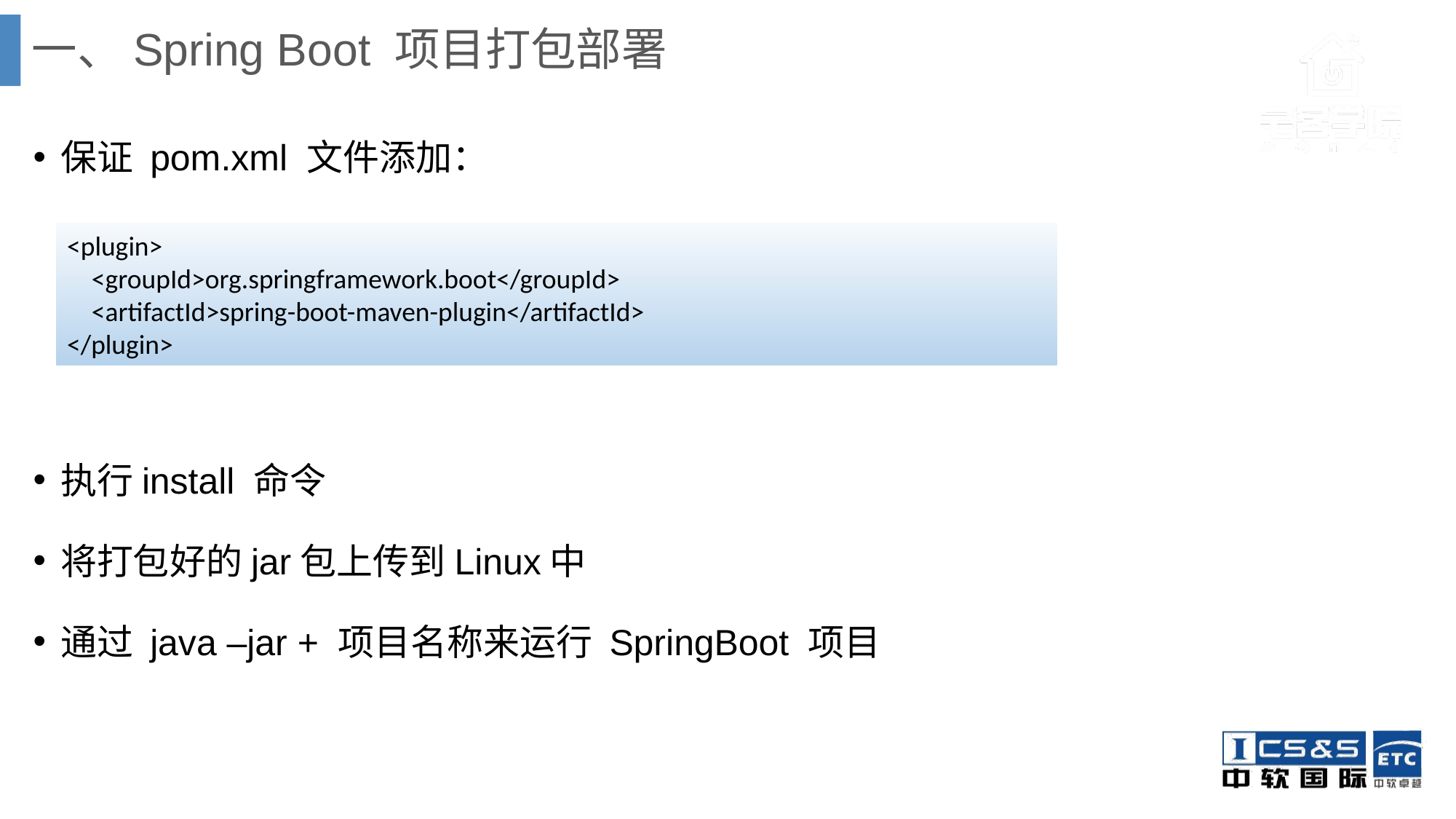

# 一、Spring Boot 项目打包部署
保证 pom.xml 文件添加：

执行install 命令
将打包好的jar包上传到Linux中
通过 java –jar + 项目名称来运行 SpringBoot 项目
<plugin>
    <groupId>org.springframework.boot</groupId>
    <artifactId>spring-boot-maven-plugin</artifactId>
</plugin>